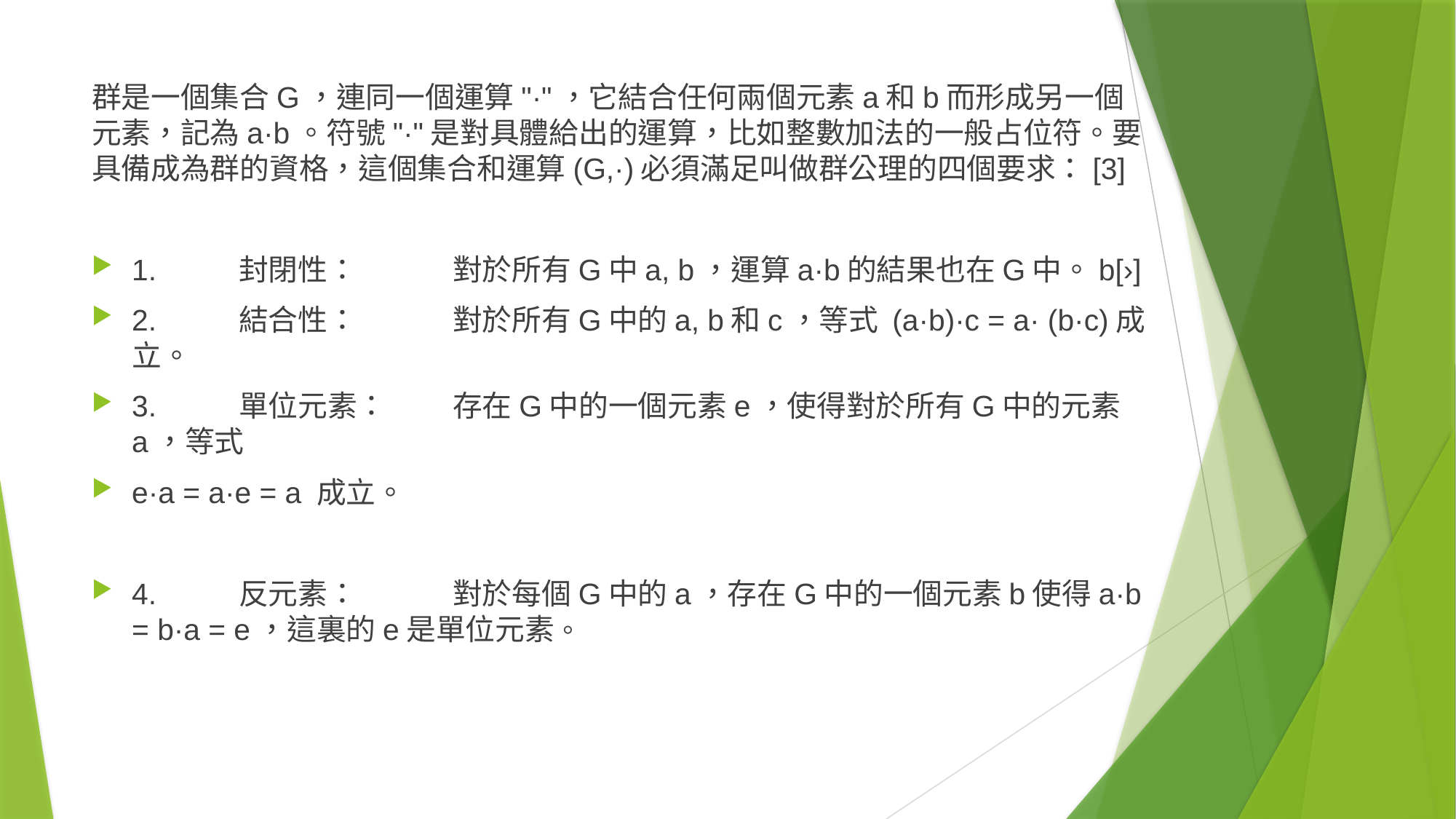

#
群是一個集合G，連同一個運算"·"，它結合任何兩個元素a和b而形成另一個元素，記為a·b。符號"·"是對具體給出的運算，比如整數加法的一般占位符。要具備成為群的資格，這個集合和運算(G,·)必須滿足叫做群公理的四個要求：[3]

1.	封閉性：	對於所有G中a, b，運算a·b的結果也在G中。b[›]
2.	結合性：	對於所有G中的a, b和c，等式 (a·b)·c = a· (b·c)成立。
3.	單位元素：	存在G中的一個元素e，使得對於所有G中的元素a，等式
e·a = a·e = a 成立。

4.	反元素：	對於每個G中的a，存在G中的一個元素b使得a·b = b·a = e，這裏的e是單位元素。